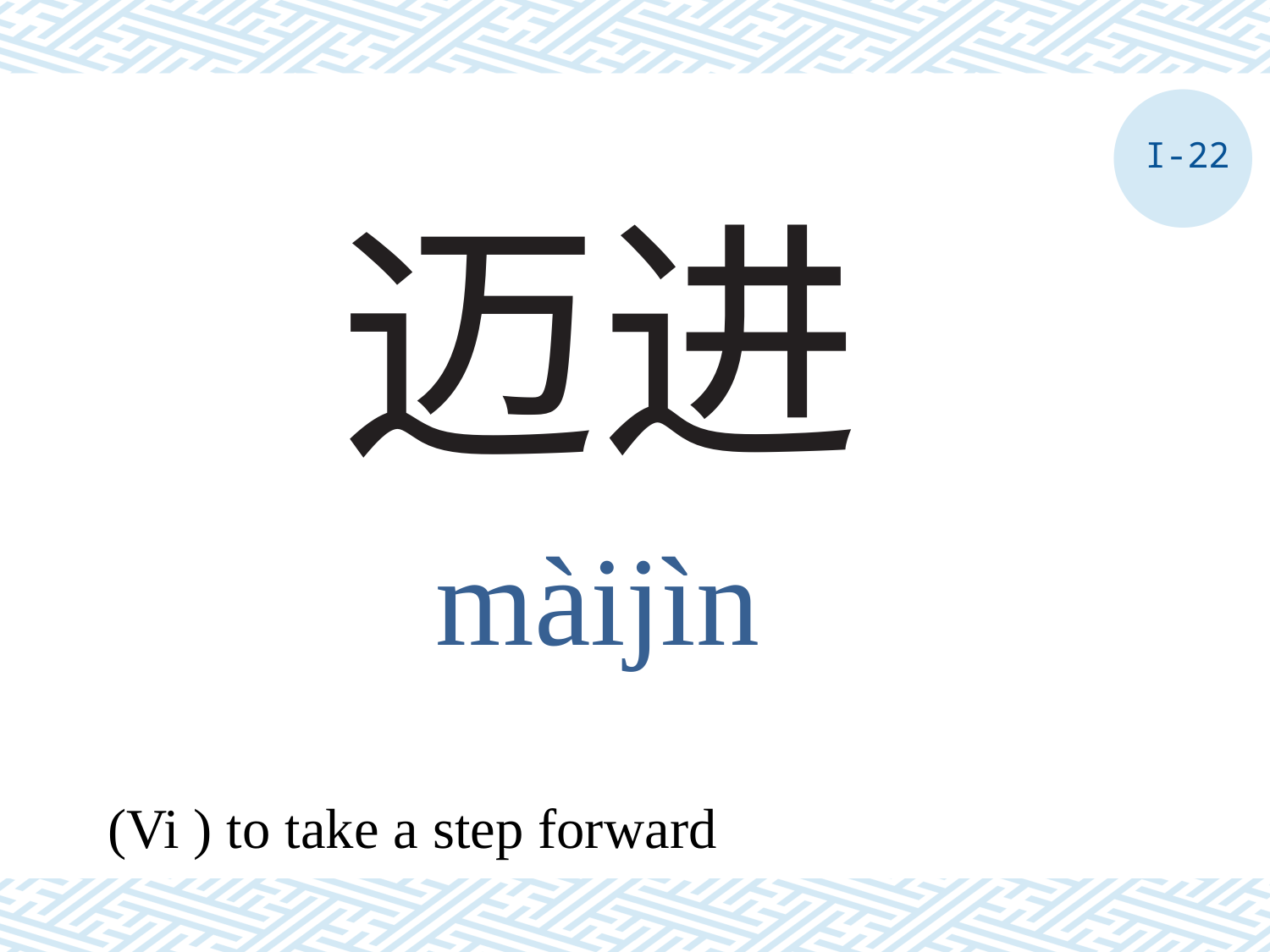

I-22

# 迈进
màijìn
(Vi ) to take a step forward